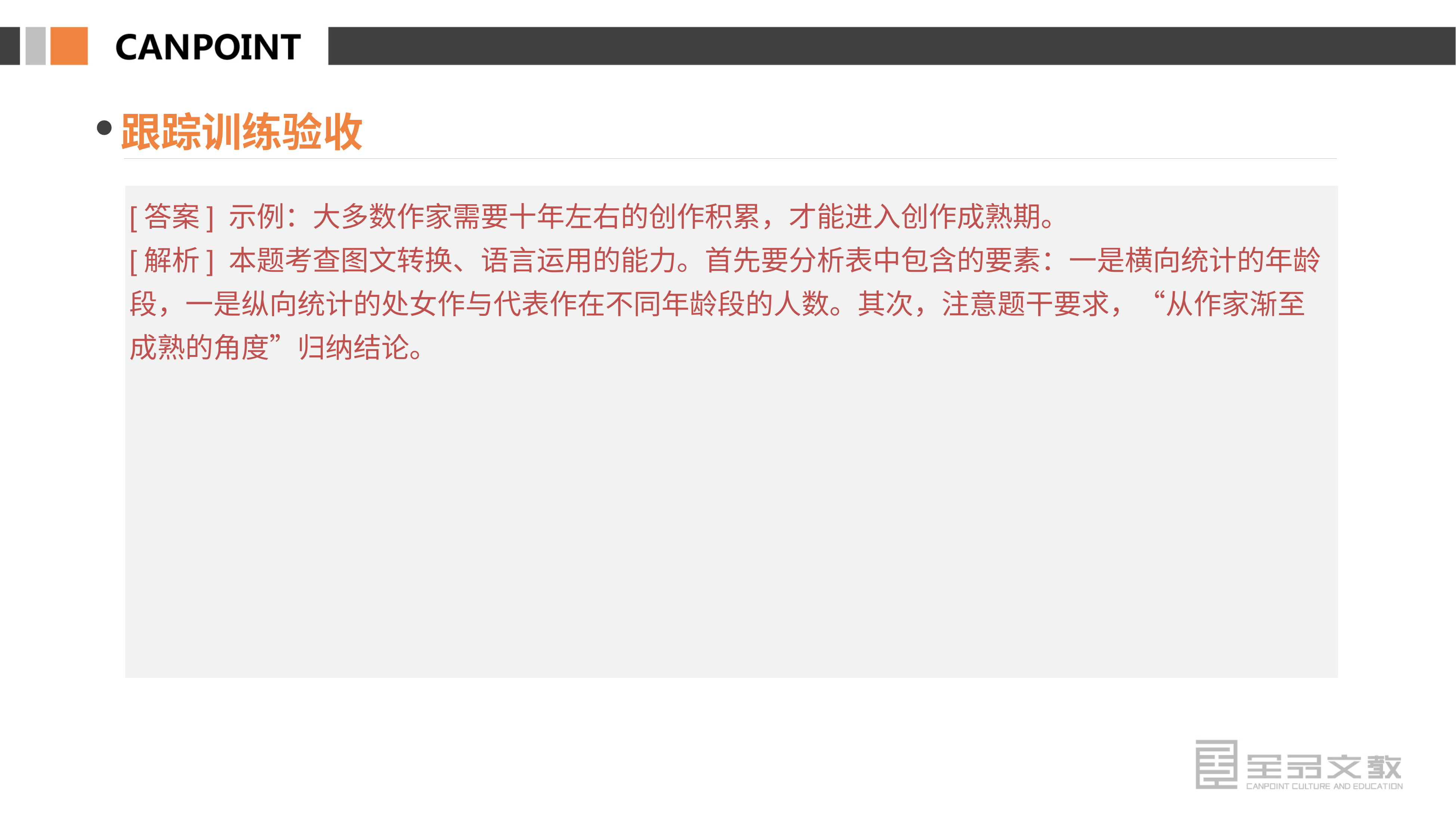

跟踪训练验收

[答案] 示例：大多数作家需要十年左右的创作积累，才能进入创作成熟期。
[解析] 本题考查图文转换、语言运用的能力。首先要分析表中包含的要素：一是横向统计的年龄段，一是纵向统计的处女作与代表作在不同年龄段的人数。其次，注意题干要求，“从作家渐至成熟的角度”归纳结论。